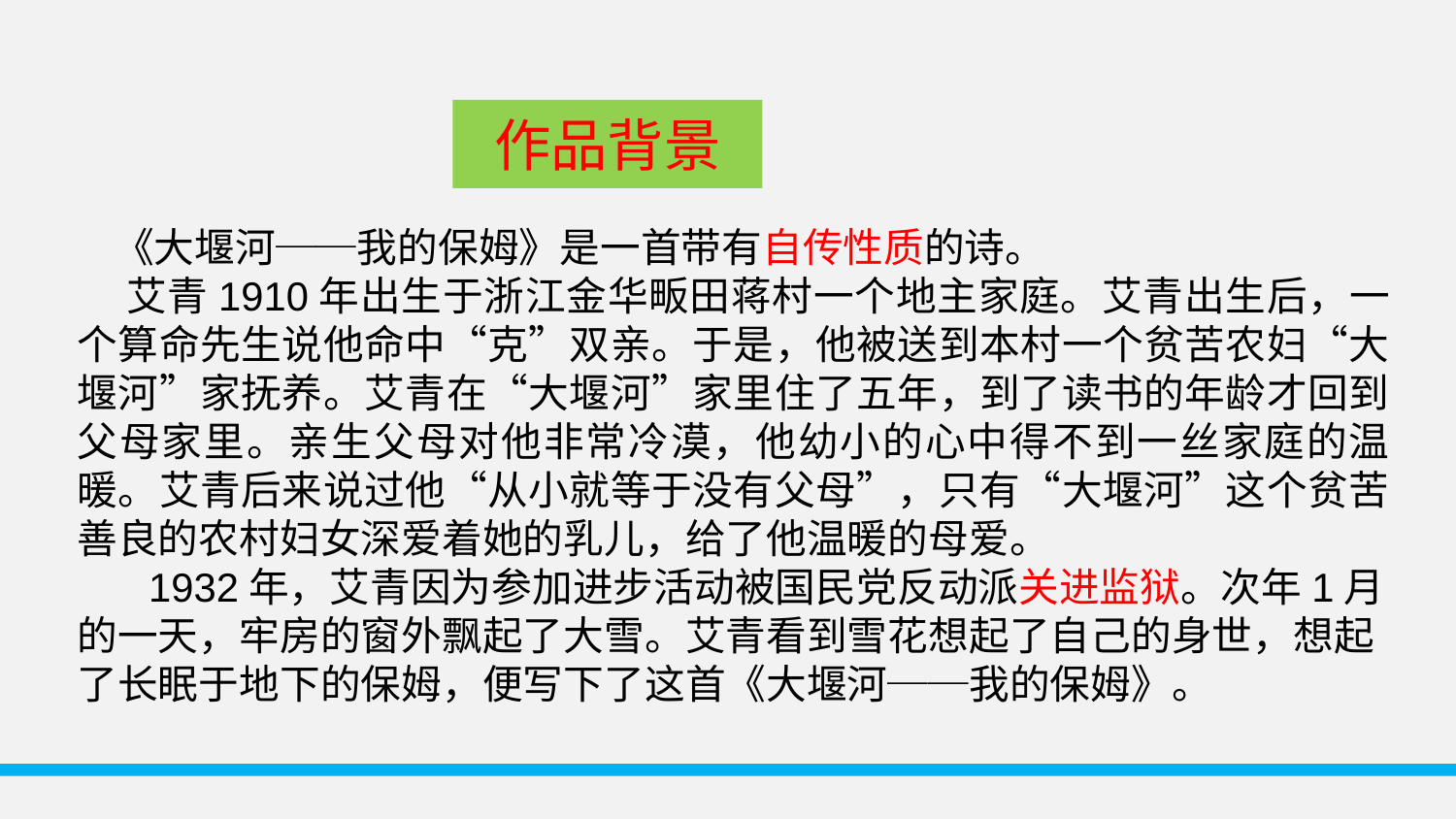

作品背景
   《大堰河──我的保姆》是一首带有自传性质的诗。
    艾青1910年出生于浙江金华畈田蒋村一个地主家庭。艾青出生后，一个算命先生说他命中“克”双亲。于是，他被送到本村一个贫苦农妇“大堰河”家抚养。艾青在“大堰河”家里住了五年，到了读书的年龄才回到父母家里。亲生父母对他非常冷漠，他幼小的心中得不到一丝家庭的温暖。艾青后来说过他“从小就等于没有父母”，只有“大堰河”这个贫苦善良的农村妇女深爱着她的乳儿，给了他温暖的母爱。
       1932年，艾青因为参加进步活动被国民党反动派关进监狱。次年1月的一天，牢房的窗外飘起了大雪。艾青看到雪花想起了自己的身世，想起了长眠于地下的保姆，便写下了这首《大堰河──我的保姆》。